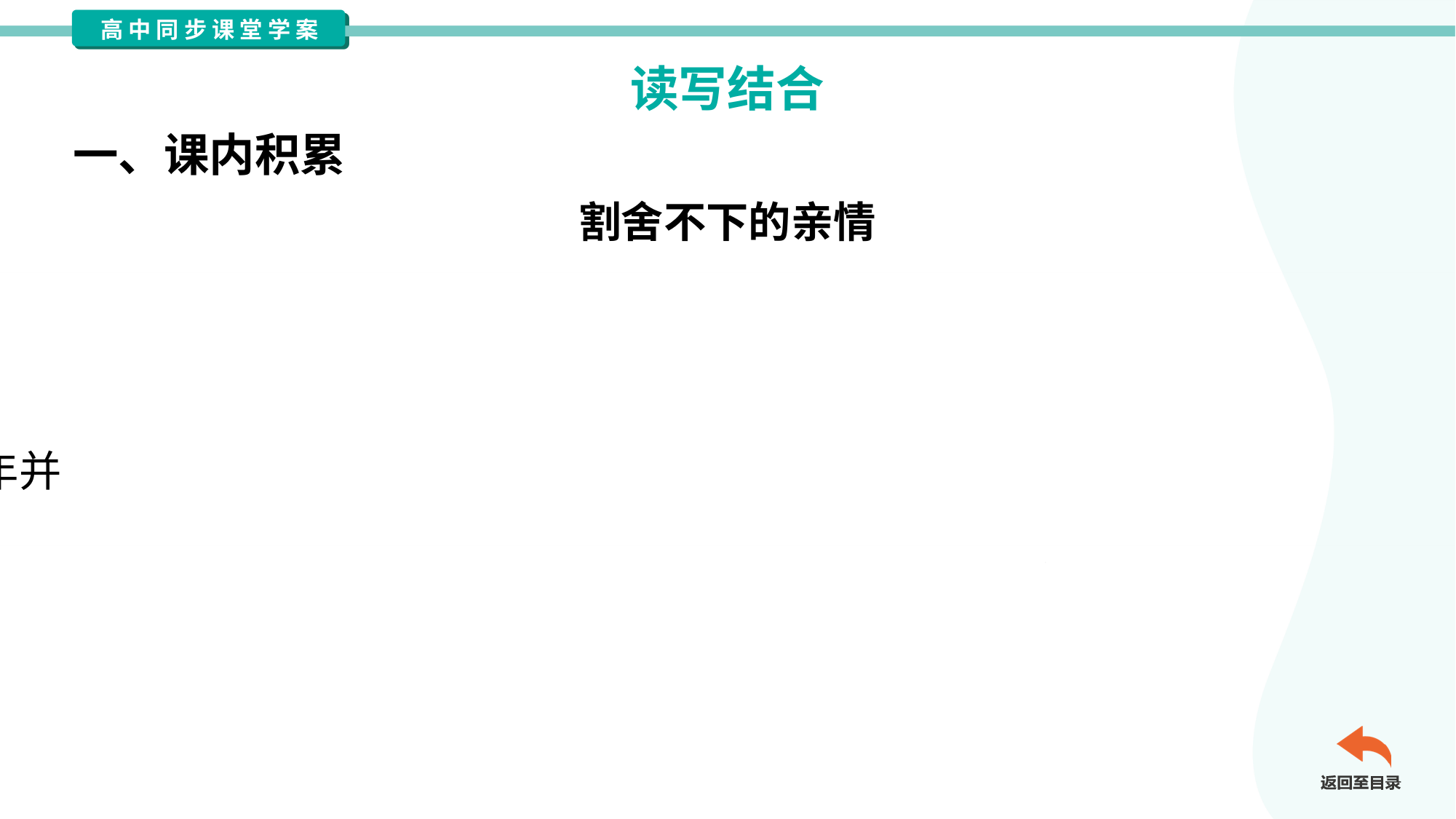

读写结合
一、课内积累
割舍不下的亲情
    李密与祖母相依为命。在“茕茕孑立，形影相吊”的日子里，祖母
以佝偻之躯为他撑起一片天地。蜀汉亡后，晋武帝屡召这位以辩才闻
名的蜀汉旧臣，他却含泪写道：“臣无祖母，无以至今日；祖母无臣，
无以终余年”，将九旬祖母“日薄西山”的残年与自身四十四岁的盛年并
置——这不仅是生命的对照，更是赤子面对至亲迟暮的本能惶恐。他
借乌鸦反哺叩问：人若忘养育之恩，何以立身？千年之后，这封泣血
陈情之表仍昭示着：功名利禄皆云烟，唯亲情如永恒星光，照彻生命
长河。#1.1